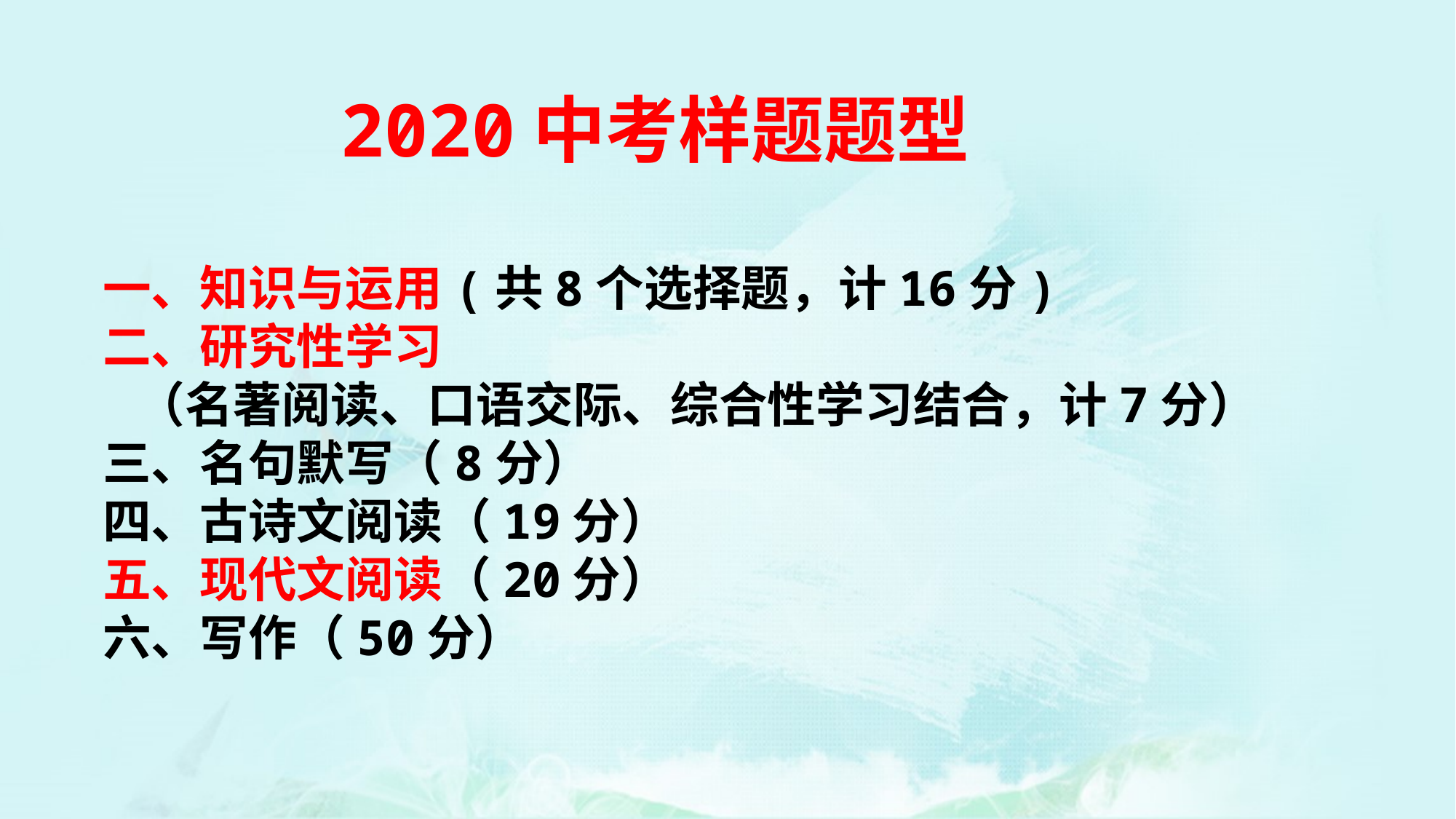

2020中考样题题型

一、知识与运用(共8个选择题，计16分)
二、研究性学习
  （名著阅读、口语交际、综合性学习结合，计7分）
三、名句默写（8分）
四、古诗文阅读（19分）
五、现代文阅读（20分）
六、写作（50分）